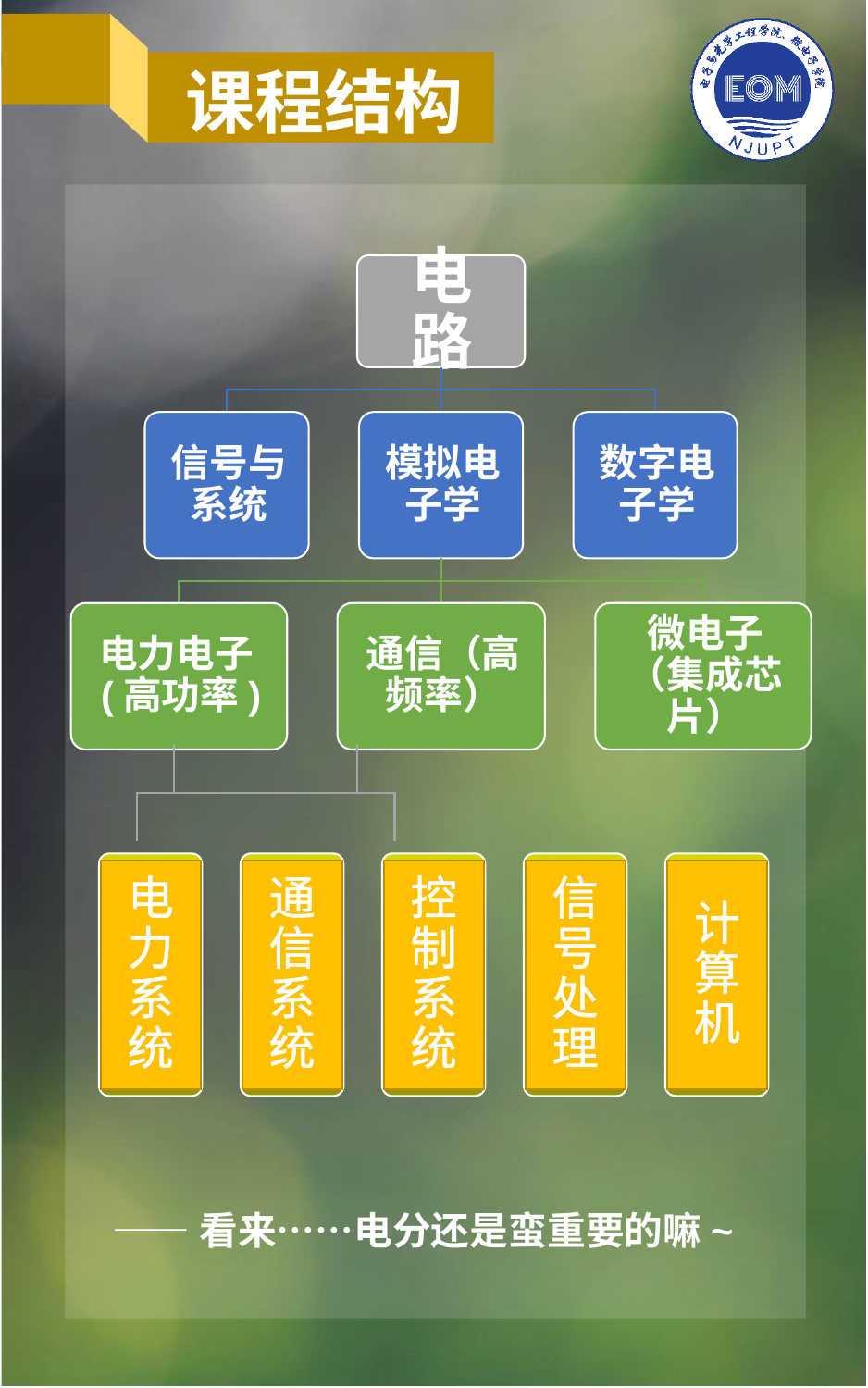

课程结构
电路
信号与系统
模拟电子学
电力电子(高功率)
通信（高频率）
微电子（集成芯片）
数字电子学

电力系统

通信系统

控制系统

信号处理

计算机
——看来……电分还是蛮重要的嘛~